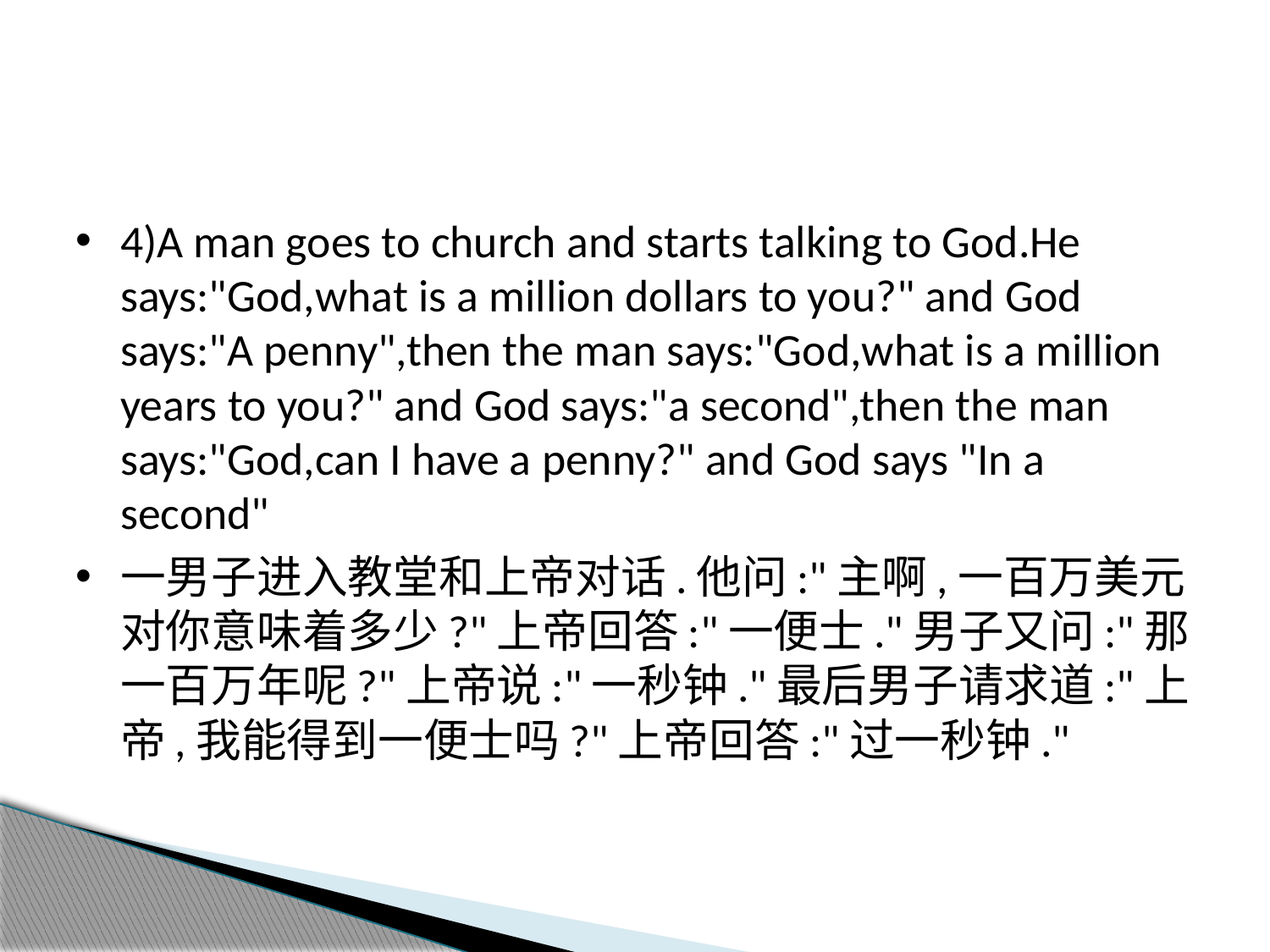

#
4)A man goes to church and starts talking to God.He says:"God,what is a million dollars to you?" and God says:"A penny",then the man says:"God,what is a million years to you?" and God says:"a second",then the man says:"God,can I have a penny?" and God says "In a second"
一男子进入教堂和上帝对话.他问:"主啊,一百万美元对你意味着多少?"上帝回答:"一便士."男子又问:"那一百万年呢?"上帝说:"一秒钟."最后男子请求道:"上帝,我能得到一便士吗?"上帝回答:"过一秒钟."